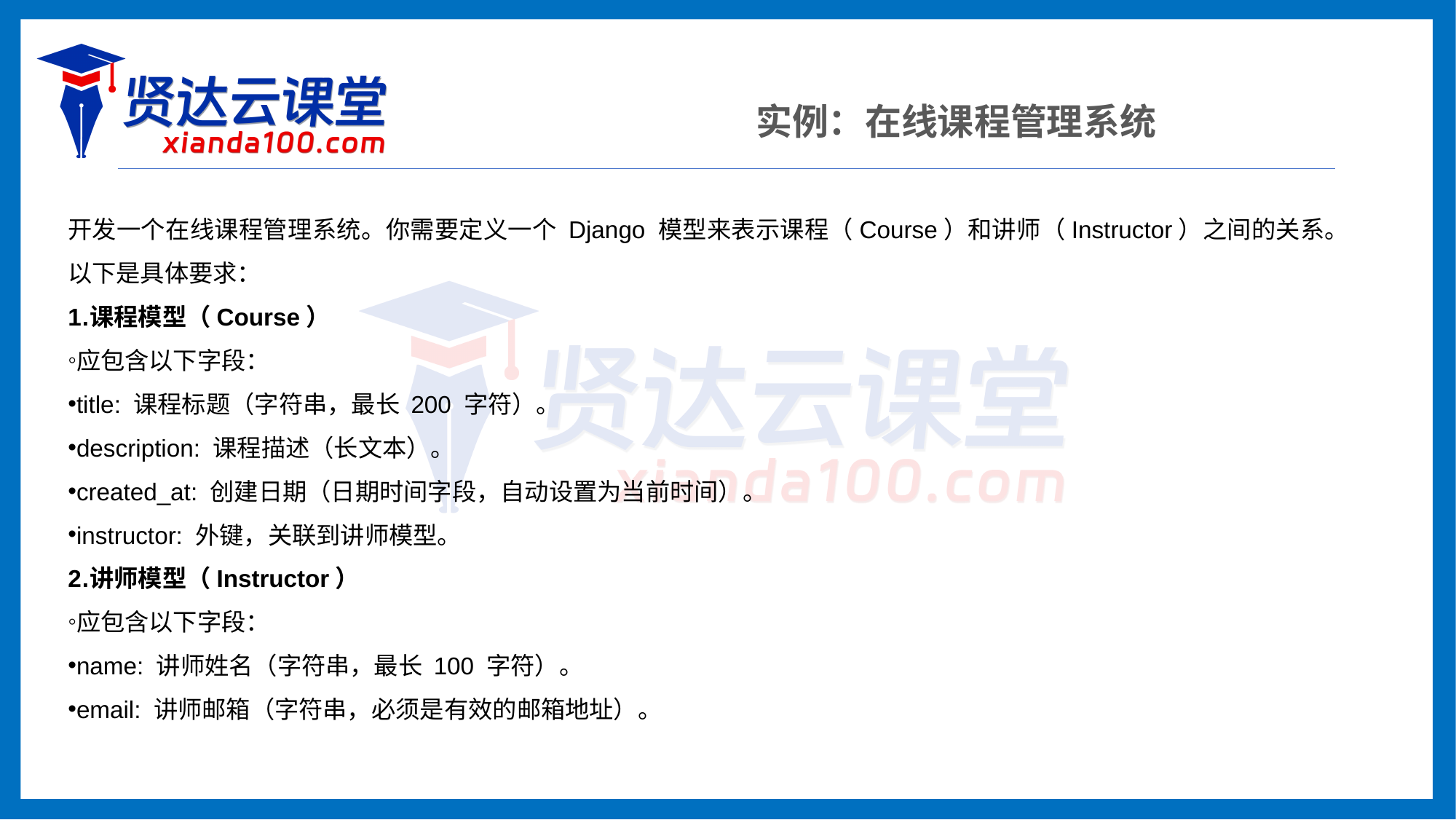

实例：在线课程管理系统
开发一个在线课程管理系统。你需要定义一个 Django 模型来表示课程（Course）和讲师（Instructor）之间的关系。以下是具体要求：
课程模型（Course）
应包含以下字段：
title: 课程标题（字符串，最长 200 字符）。
description: 课程描述（长文本）。
created_at: 创建日期（日期时间字段，自动设置为当前时间）。
instructor: 外键，关联到讲师模型。
讲师模型（Instructor）
应包含以下字段：
name: 讲师姓名（字符串，最长 100 字符）。
email: 讲师邮箱（字符串，必须是有效的邮箱地址）。